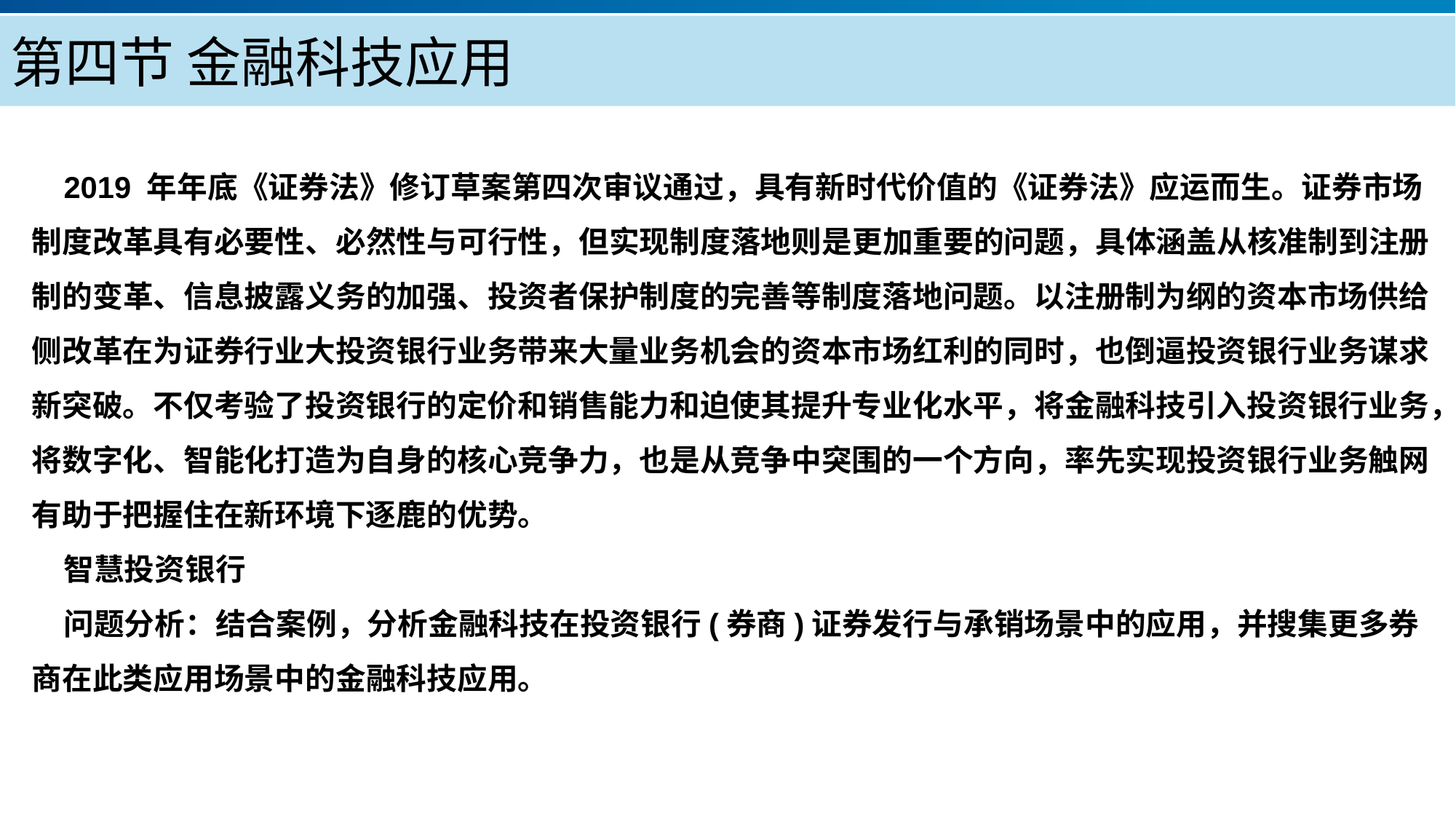

第四节 金融科技应用
2019 年年底《证券法》修订草案第四次审议通过，具有新时代价值的《证券法》应运而生。证券市场制度改革具有必要性、必然性与可行性，但实现制度落地则是更加重要的问题，具体涵盖从核准制到注册制的变革、信息披露义务的加强、投资者保护制度的完善等制度落地问题。以注册制为纲的资本市场供给侧改革在为证券行业大投资银行业务带来大量业务机会的资本市场红利的同时，也倒逼投资银行业务谋求新突破。不仅考验了投资银行的定价和销售能力和迫使其提升专业化水平，将金融科技引入投资银行业务，将数字化、智能化打造为自身的核心竞争力，也是从竞争中突围的一个方向，率先实现投资银行业务触网有助于把握住在新环境下逐鹿的优势。
智慧投资银行
问题分析：结合案例，分析金融科技在投资银行(券商)证券发行与承销场景中的应用，并搜集更多券商在此类应用场景中的金融科技应用。
产品服务
公司优势
公司简介
产品系列
品牌优势
企业愿景
主打产品
团队组织
核心竞争力
人才优势
联系方式
历程荣誉
售后支持
商业模式
期待合作